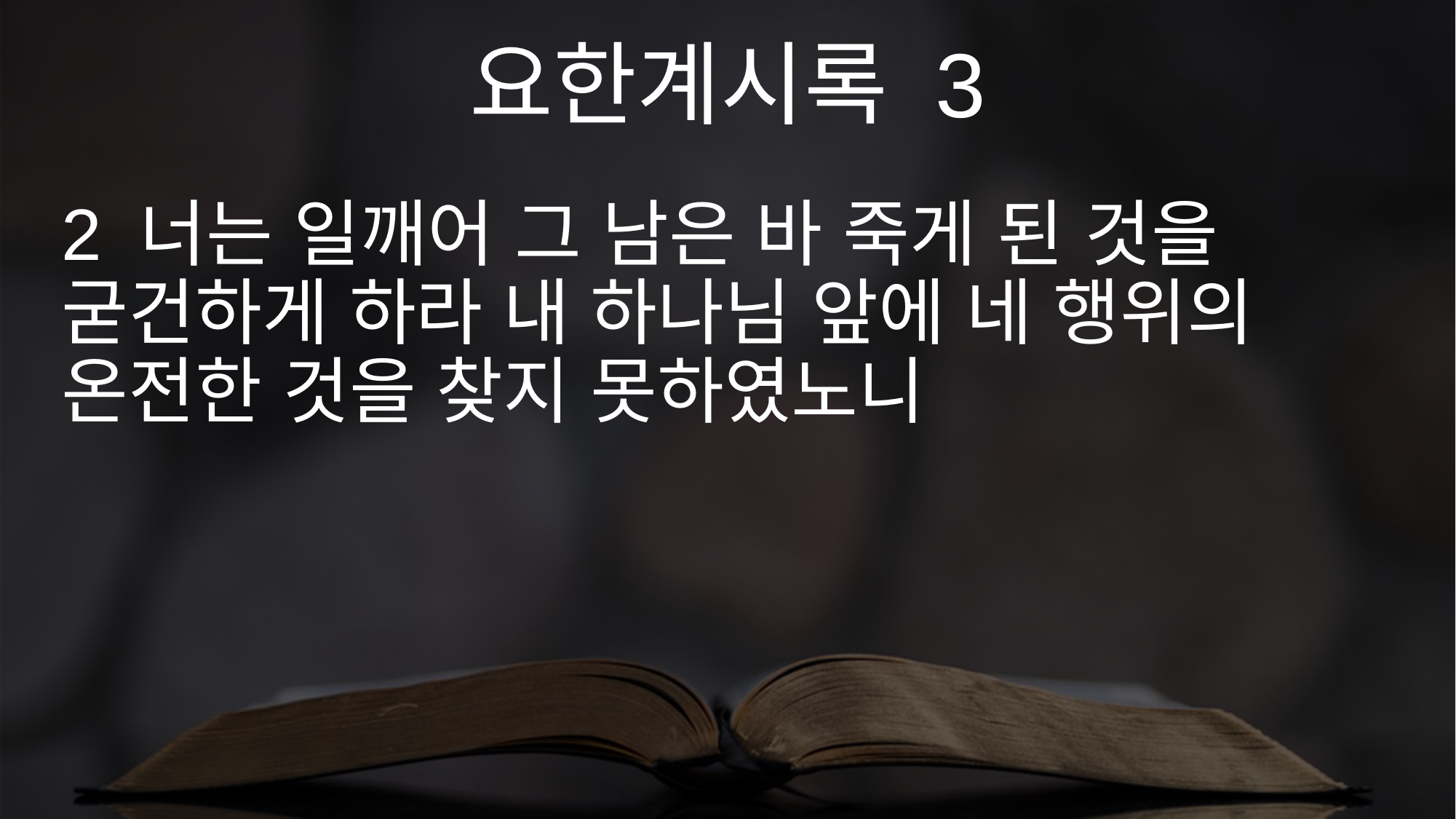

요한계시록 3
2 너는 일깨어 그 남은 바 죽게 된 것을 굳건하게 하라 내 하나님 앞에 네 행위의 온전한 것을 찾지 못하였노니